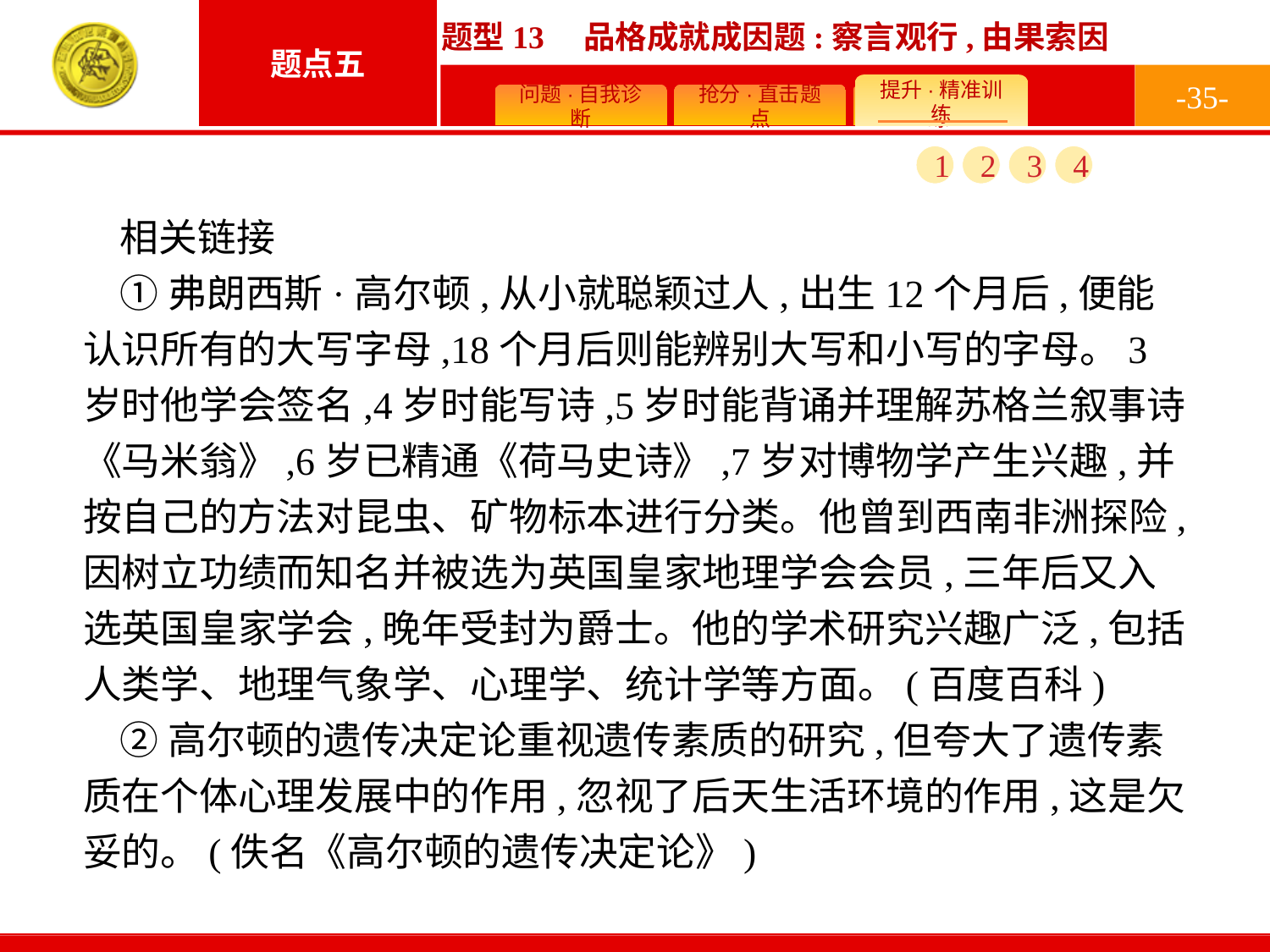

-35-
1
2
3
4
相关链接
①弗朗西斯·高尔顿,从小就聪颖过人,出生12个月后,便能认识所有的大写字母,18个月后则能辨别大写和小写的字母。3岁时他学会签名,4岁时能写诗,5岁时能背诵并理解苏格兰叙事诗《马米翁》,6岁已精通《荷马史诗》,7岁对博物学产生兴趣,并按自己的方法对昆虫、矿物标本进行分类。他曾到西南非洲探险,因树立功绩而知名并被选为英国皇家地理学会会员,三年后又入选英国皇家学会,晚年受封为爵士。他的学术研究兴趣广泛,包括人类学、地理气象学、心理学、统计学等方面。(百度百科)
②高尔顿的遗传决定论重视遗传素质的研究,但夸大了遗传素质在个体心理发展中的作用,忽视了后天生活环境的作用,这是欠妥的。(佚名《高尔顿的遗传决定论》)